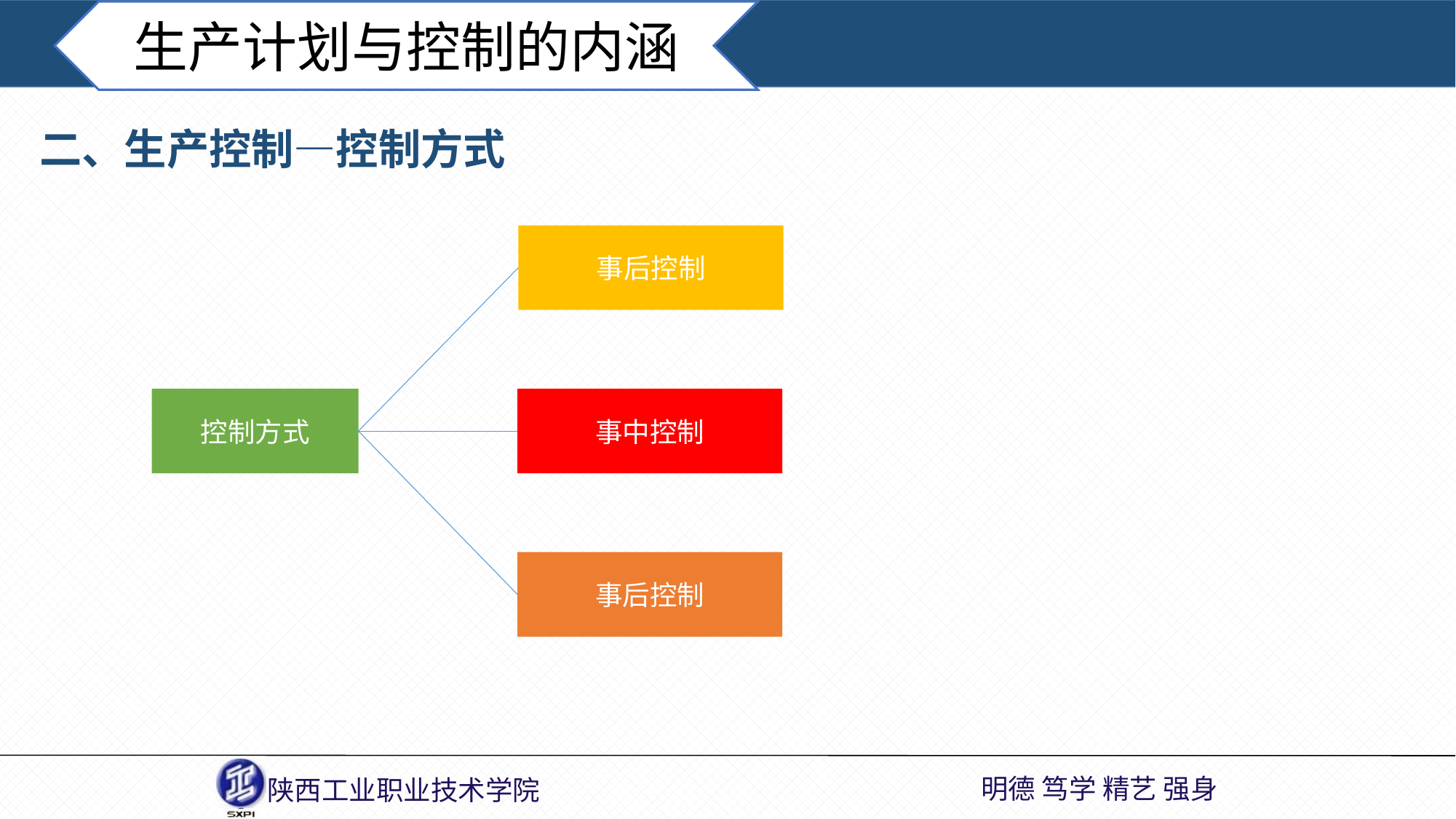

生产计划与控制的内涵
二、生产控制—控制方式
事后控制
控制方式
事中控制
事后控制